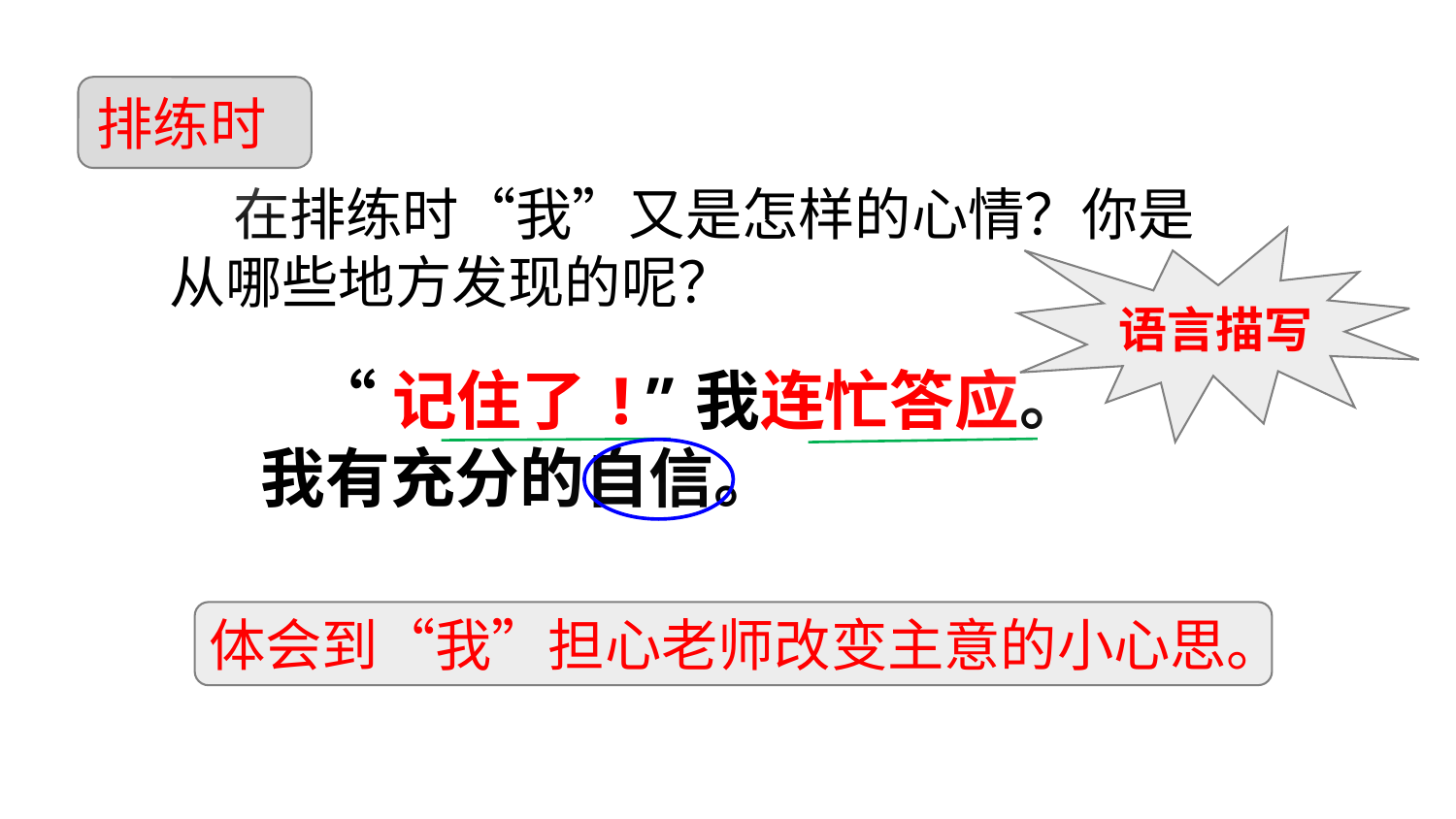

排练时
    在排练时“我”又是怎样的心情？你是从哪些地方发现的呢？
语言描写
    “记住了!”我连忙答应。我有充分的自信。

体会到“我”担心老师改变主意的小心思。